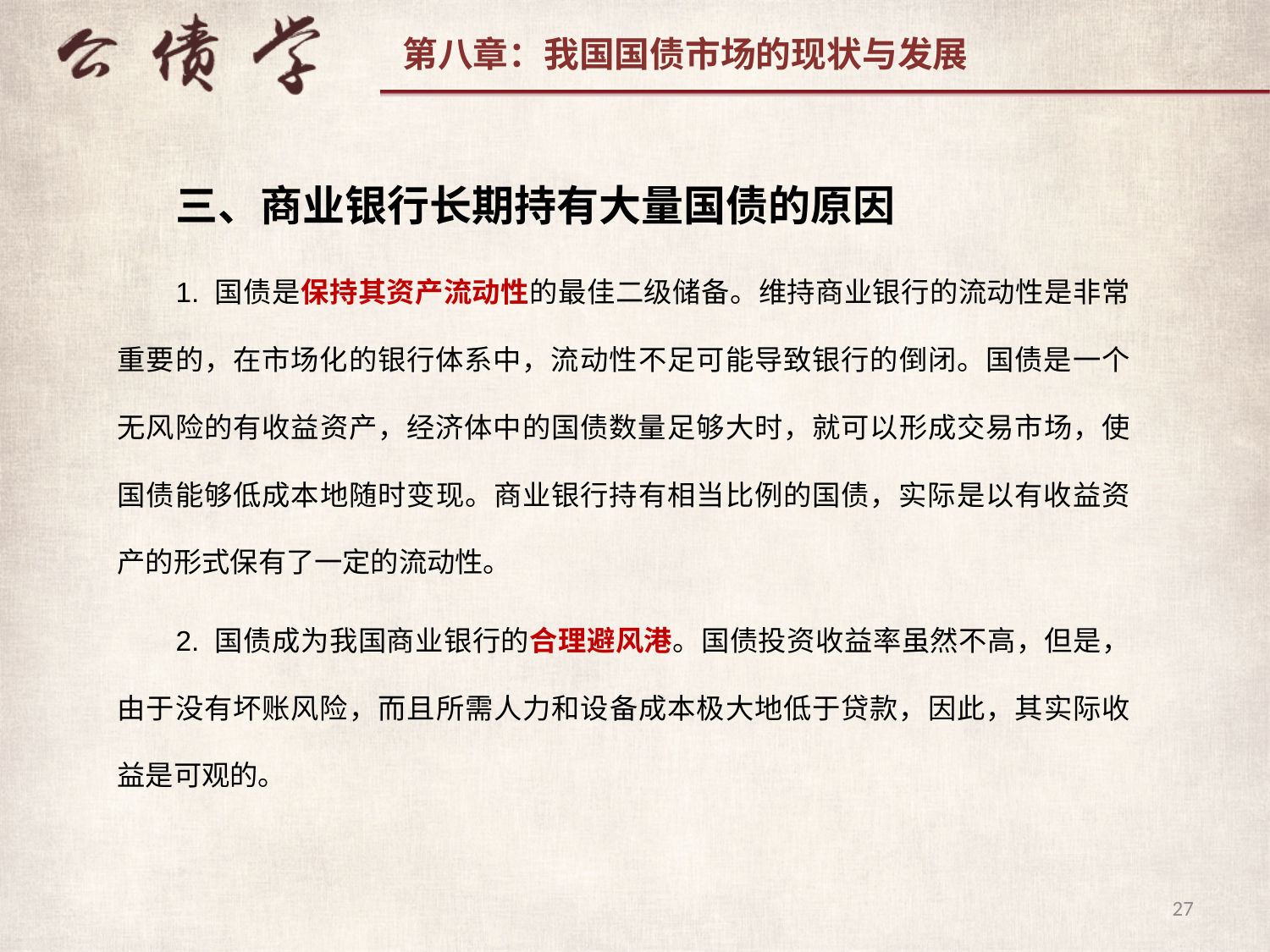

三、商业银行长期持有大量国债的原因
1. 国债是保持其资产流动性的最佳二级储备。维持商业银行的流动性是非常重要的，在市场化的银行体系中，流动性不足可能导致银行的倒闭。国债是一个无风险的有收益资产，经济体中的国债数量足够大时，就可以形成交易市场，使国债能够低成本地随时变现。商业银行持有相当比例的国债，实际是以有收益资产的形式保有了一定的流动性。
2. 国债成为我国商业银行的合理避风港。国债投资收益率虽然不高，但是，由于没有坏账风险，而且所需人力和设备成本极大地低于贷款，因此，其实际收益是可观的。
27